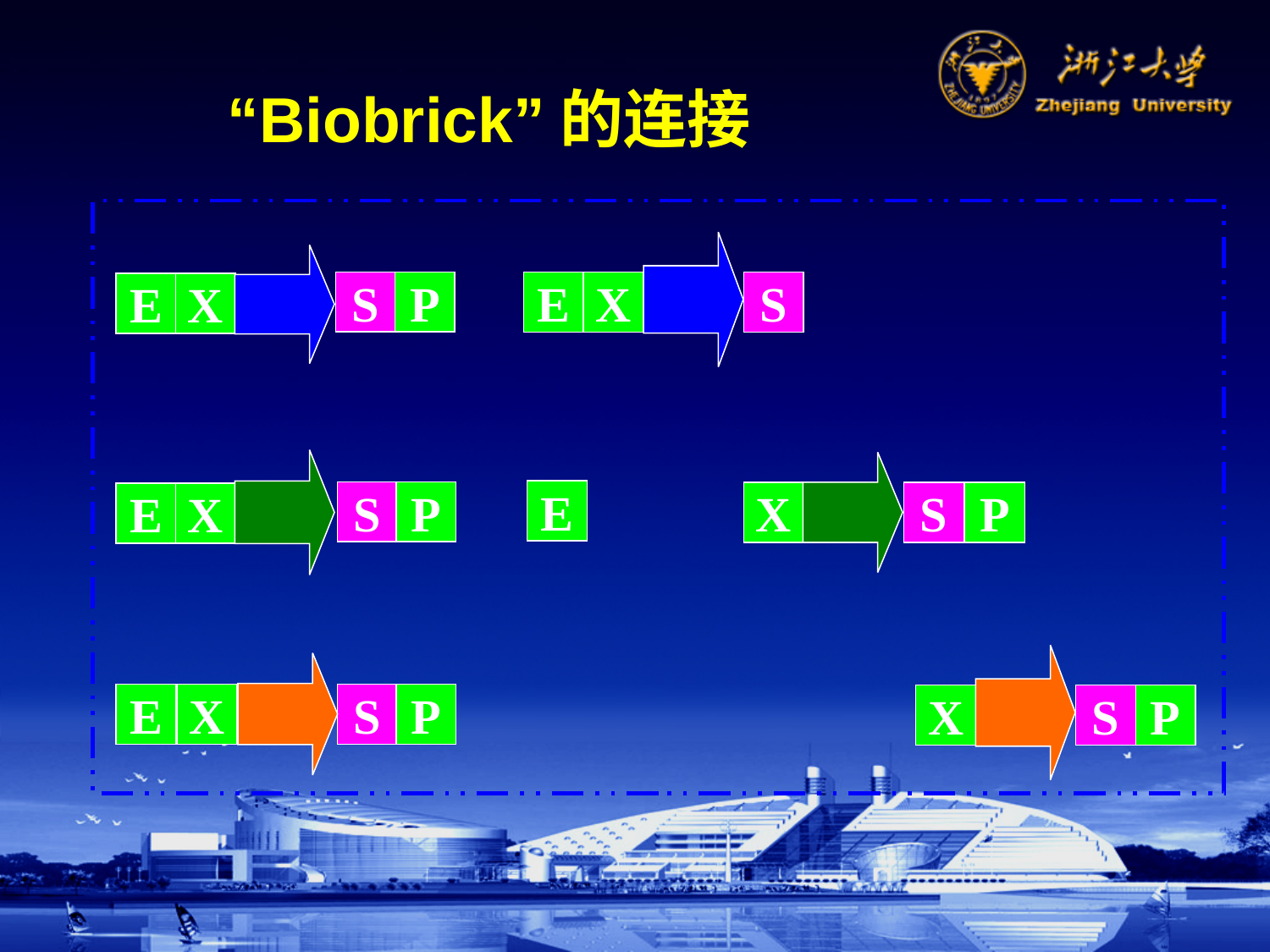

“Biobrick”的连接

E
X
S

S
P
E
X

E
S
P
X
S
P
E
X

X
S
P

E
X
S
P